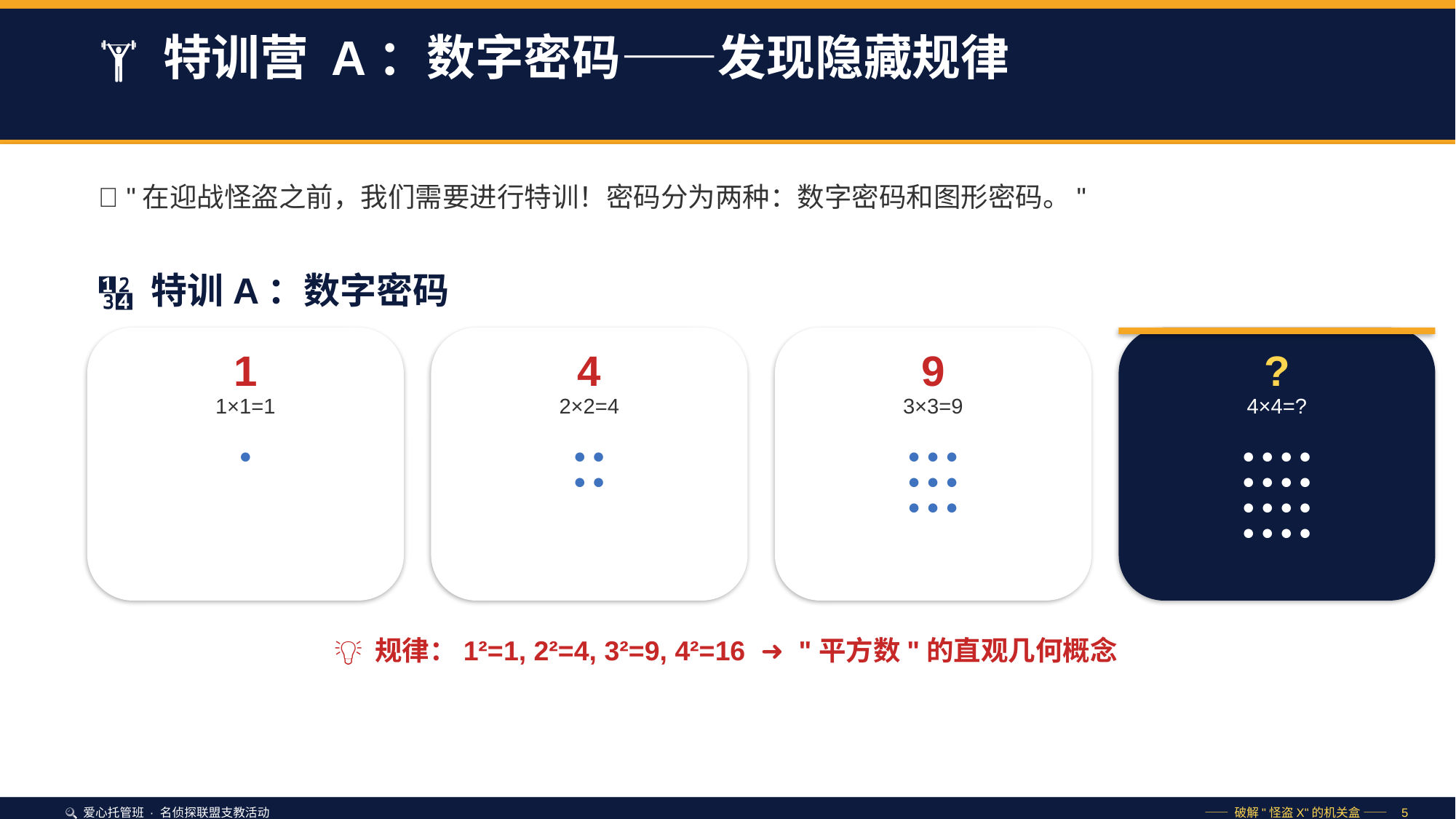

🏋️ 特训营 A：数字密码——发现隐藏规律

🧩 "在迎战怪盗之前，我们需要进行特训！密码分为两种：数字密码和图形密码。"
🔢 特训A：数字密码

1
4
9
?
1×1=1
2×2=4
3×3=9
4×4=?
●
● ●
● ●
● ● ●
● ● ●
● ● ●
● ● ● ●
● ● ● ●
● ● ● ●
● ● ● ●
💡 规律：1²=1, 2²=4, 3²=9, 4²=16  ➜  "平方数"的直观几何概念

🔍 爱心托管班 · 名侦探联盟支教活动
—— 破解"怪盗X"的机关盒 ——    5